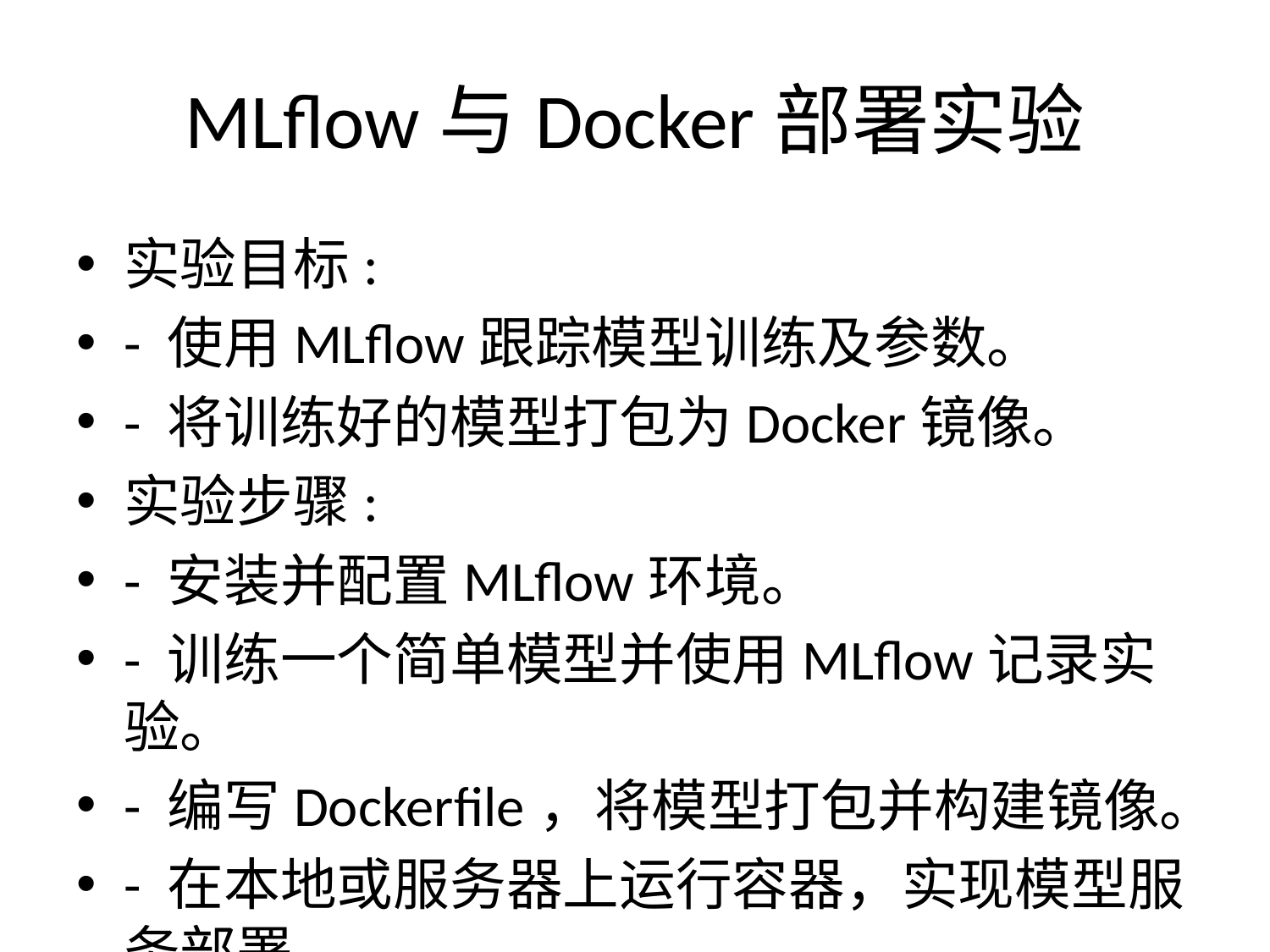

# MLflow与Docker部署实验
实验目标:
- 使用MLflow跟踪模型训练及参数。
- 将训练好的模型打包为Docker镜像。
实验步骤:
- 安装并配置MLflow环境。
- 训练一个简单模型并使用MLflow记录实验。
- 编写Dockerfile，将模型打包并构建镜像。
- 在本地或服务器上运行容器，实现模型服务部署。